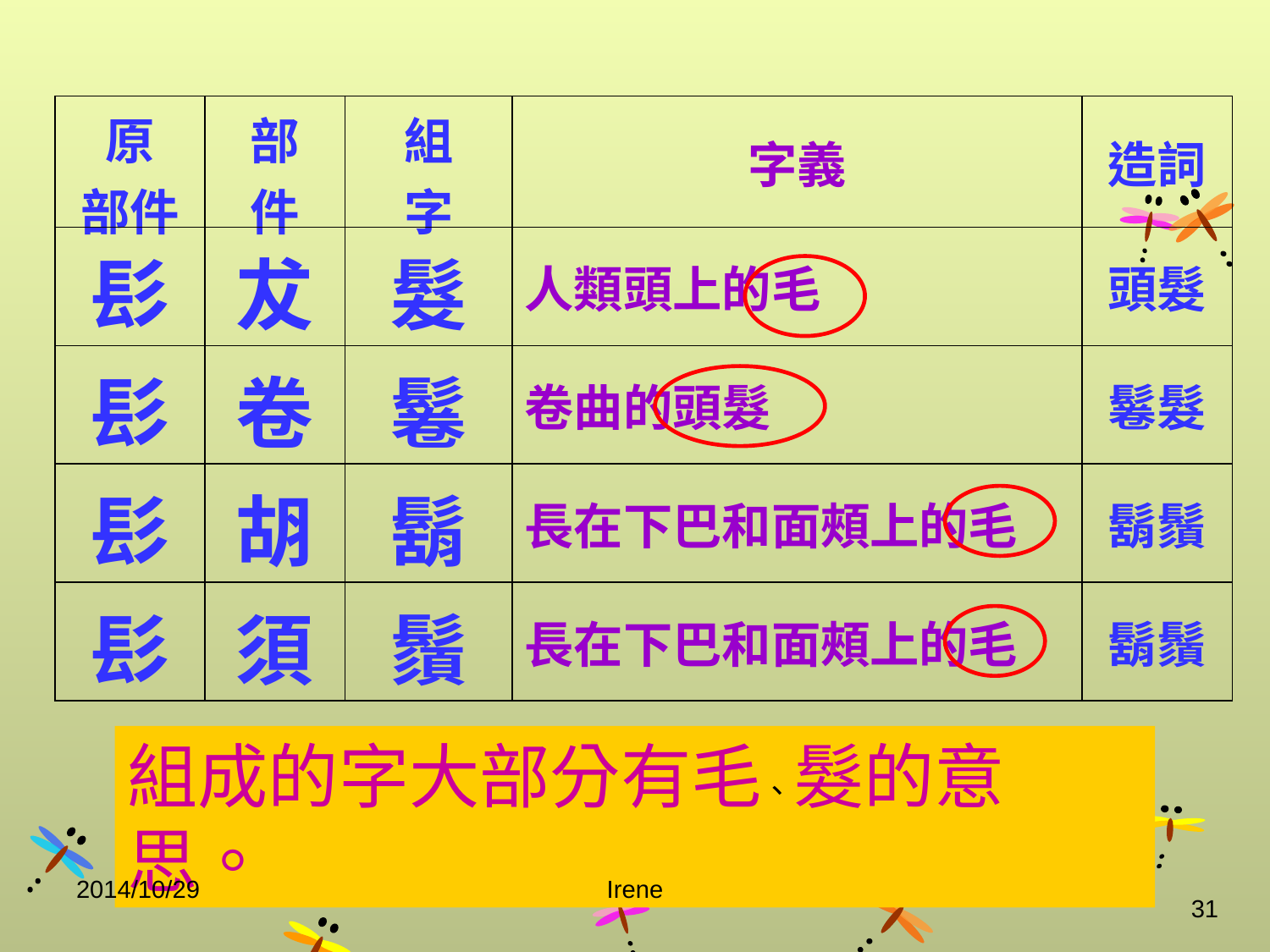

| 原 部件 | 部 件 | 組 字 | 字義 | 造詞 |
| --- | --- | --- | --- | --- |
| 髟 | 犮 | 髮 | 人類頭上的毛 | 頭髮 |
| 髟 | 卷 | 鬈 | 卷曲的頭髮 | 鬈髮 |
| 髟 | 胡 | 鬍 | 長在下巴和面頰上的毛 | 鬍鬚 |
| 髟 | 須 | 鬚 | 長在下巴和面頰上的毛 | 鬍鬚 |

組成的字大部分有毛、髮的意思。
2014/10/29
Irene